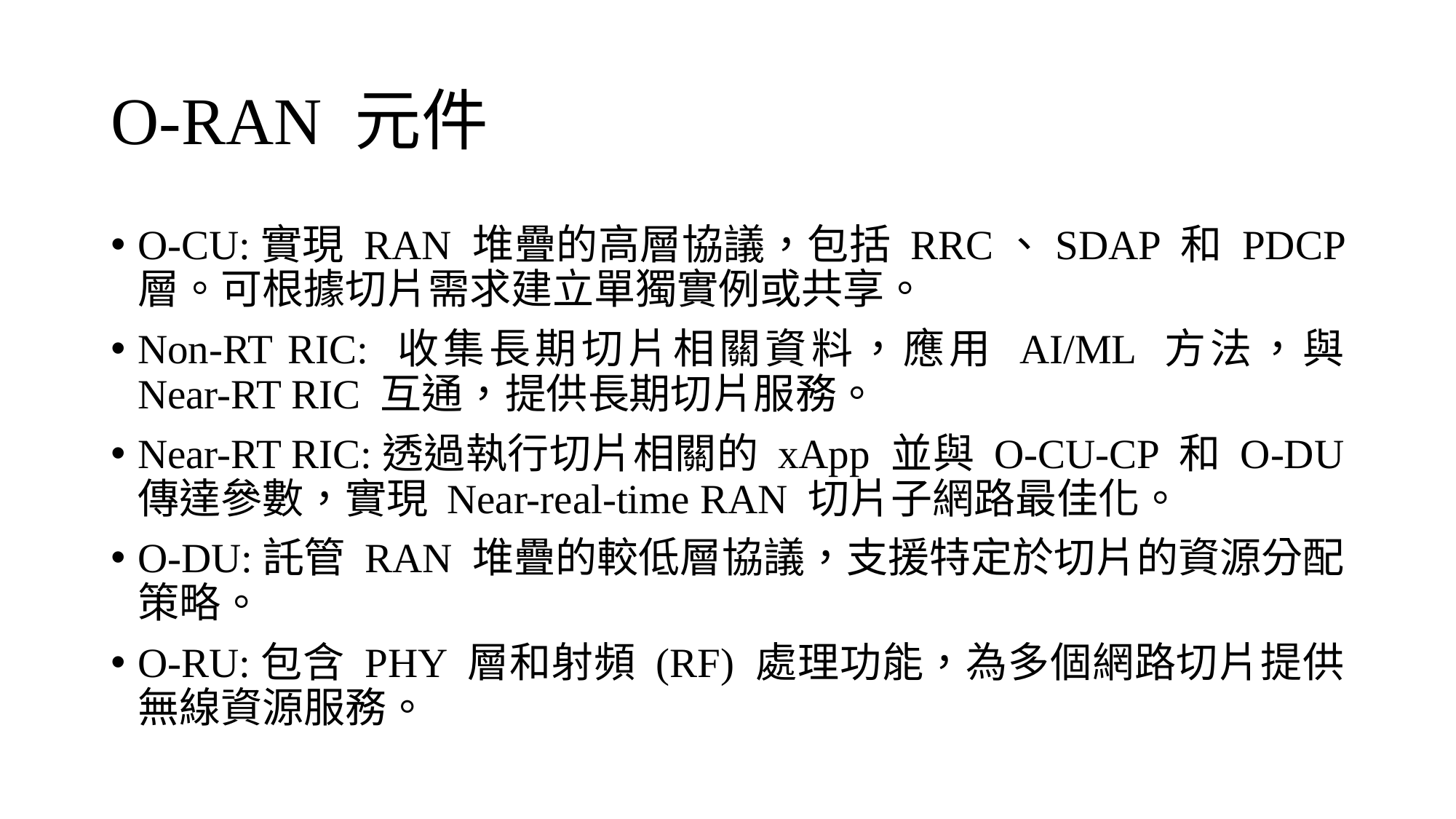

# O-RAN 元件
O-CU:實現 RAN 堆疊的高層協議，包括 RRC、SDAP 和 PDCP 層。可根據切片需求建立單獨實例或共享。
Non-RT RIC: 收集長期切片相關資料，應用 AI/ML 方法，與 Near-RT RIC 互通，提供長期切片服務。
Near-RT RIC:透過執行切片相關的 xApp 並與 O-CU-CP 和 O-DU 傳達參數，實現 Near-real-time RAN 切片子網路最佳化。
O-DU:託管 RAN 堆疊的較低層協議，支援特定於切片的資源分配策略。
O-RU:包含 PHY 層和射頻 (RF) 處理功能，為多個網路切片提供無線資源服務。